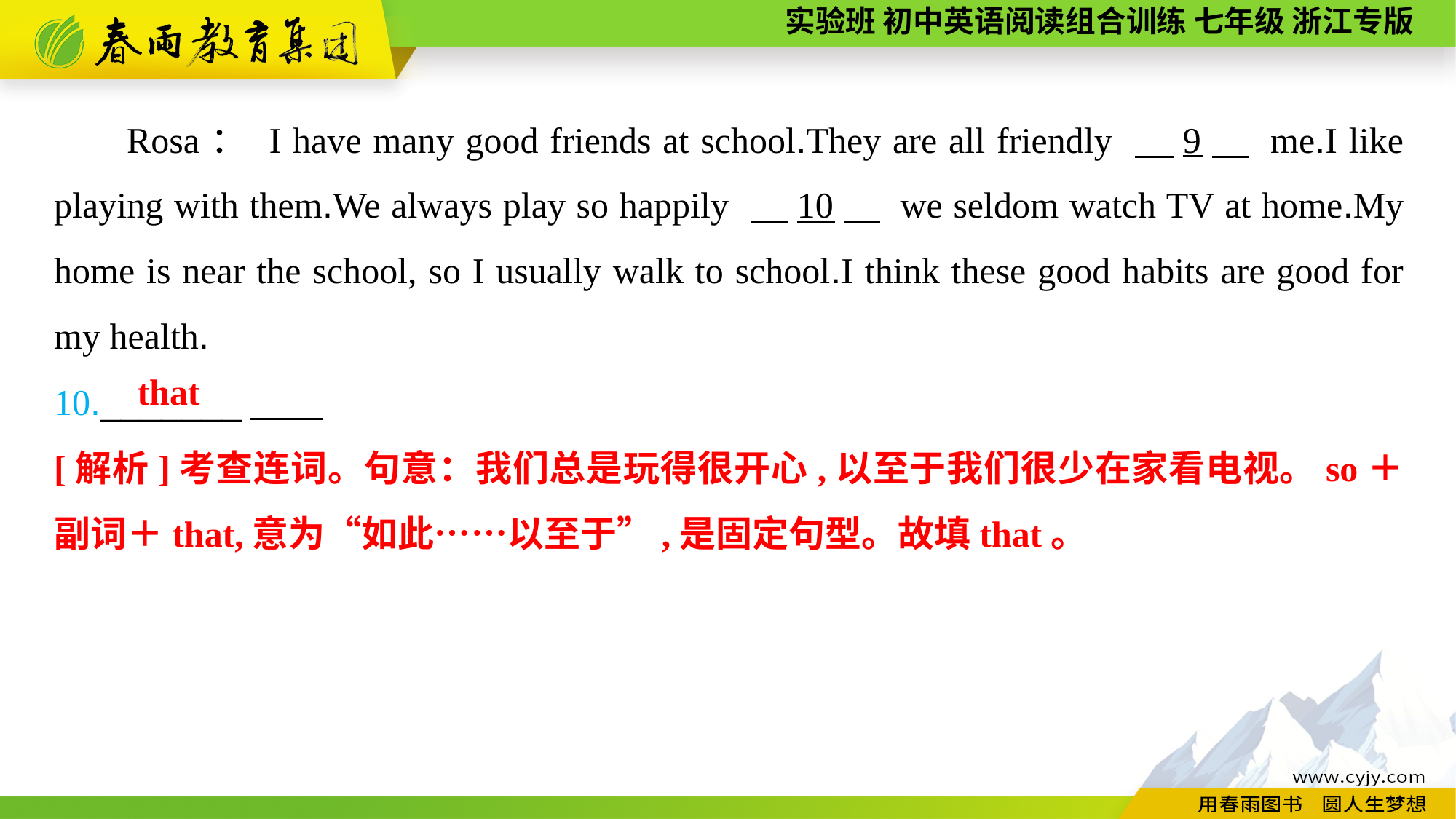

Rosa： I have many good friends at school.They are all friendly 　9　 me.I like playing with them.We always play so happily 　10　 we seldom watch TV at home.My home is near the school, so I usually walk to school.I think these good habits are good for my health.
10._______
that
[解析]考查连词。句意：我们总是玩得很开心,以至于我们很少在家看电视。so＋副词＋that,意为“如此……以至于”,是固定句型。故填that。